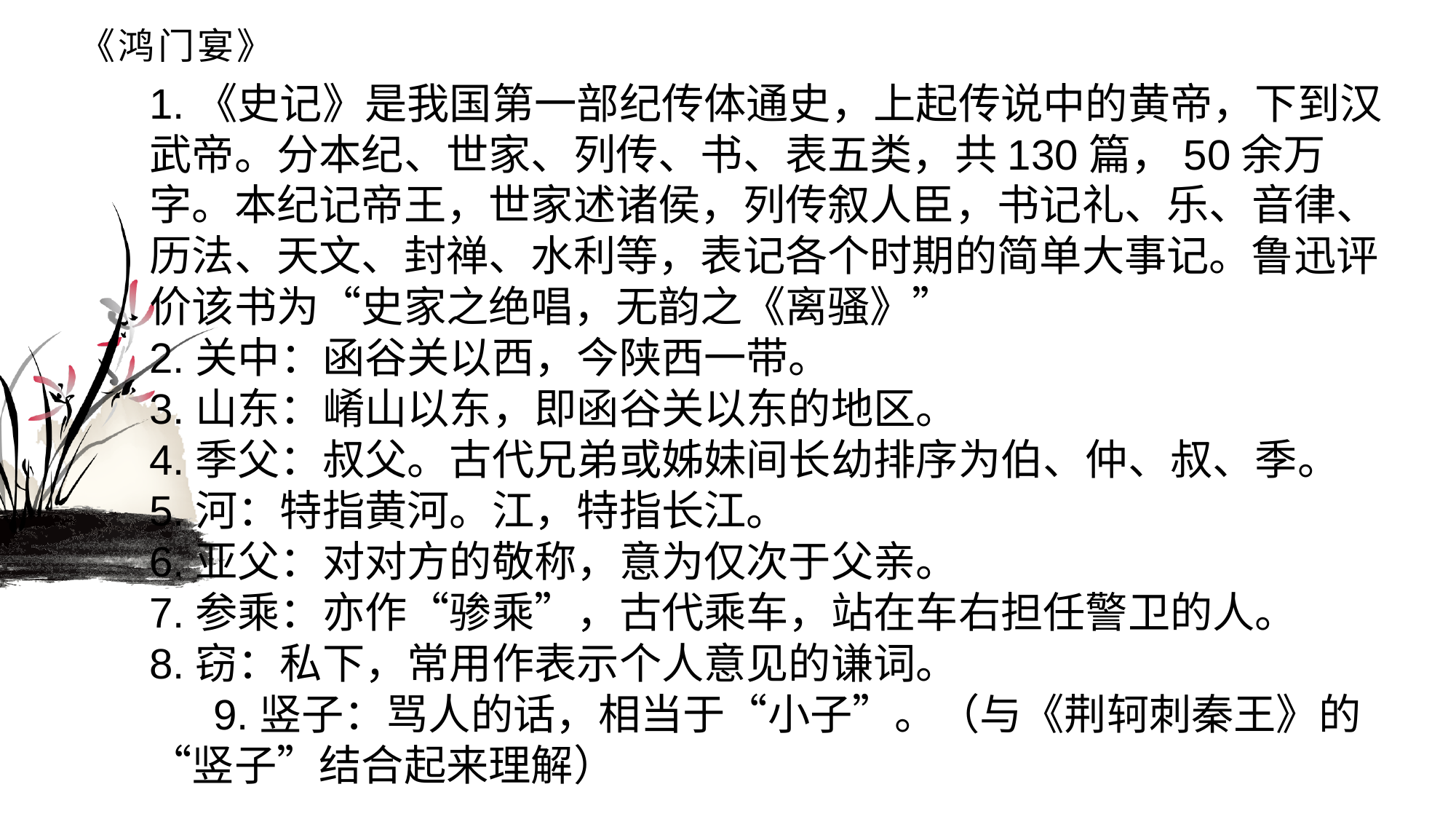

# 《鸿门宴》
1.《史记》是我国第一部纪传体通史，上起传说中的黄帝，下到汉武帝。分本纪、世家、列传、书、表五类，共130篇，50余万字。本纪记帝王，世家述诸侯，列传叙人臣，书记礼、乐、音律、历法、天文、封禅、水利等，表记各个时期的简单大事记。鲁迅评价该书为“史家之绝唱，无韵之《离骚》”2.关中：函谷关以西，今陕西一带。3.山东：崤山以东，即函谷关以东的地区。4.季父：叔父。古代兄弟或姊妹间长幼排序为伯、仲、叔、季。5.河：特指黄河。江，特指长江。6.亚父：对对方的敬称，意为仅次于父亲。7.参乘：亦作“骖乘”，古代乘车，站在车右担任警卫的人。8.窃：私下，常用作表示个人意见的谦词。9.竖子：骂人的话，相当于“小子”。（与《荆轲刺秦王》的“竖子”结合起来理解）